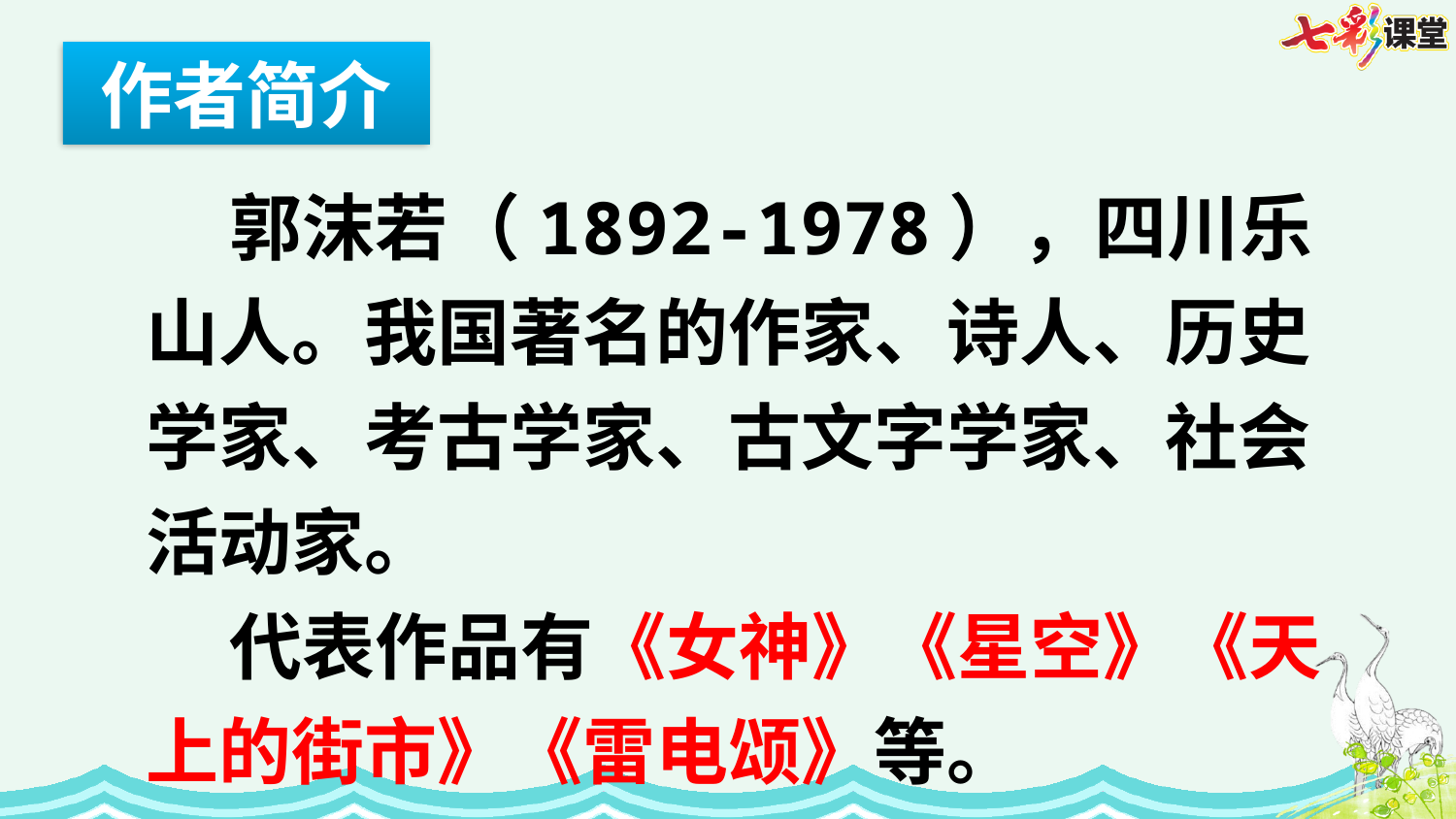

作者简介
    郭沫若（1892-1978），四川乐山人。我国著名的作家、诗人、历史学家、考古学家、古文字学家、社会活动家。
    代表作品有《女神》《星空》《天上的街市》《雷电颂》等。